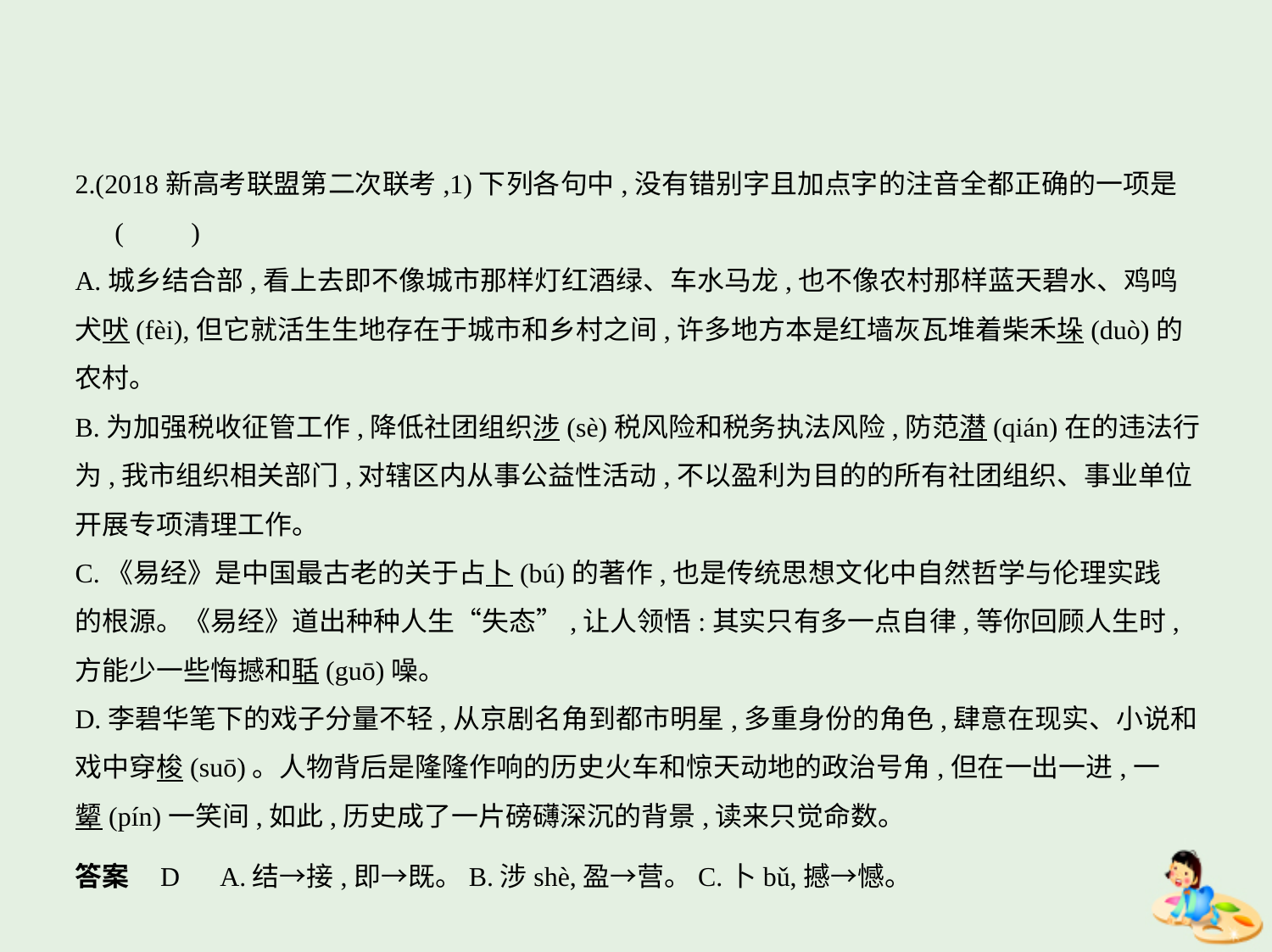

2.(2018新高考联盟第二次联考,1)下列各句中,没有错别字且加点字的注音全都正确的一项是
  (　　)
A.城乡结合部,看上去即不像城市那样灯红酒绿、车水马龙,也不像农村那样蓝天碧水、鸡鸣
犬吠(fèi),但它就活生生地存在于城市和乡村之间,许多地方本是红墙灰瓦堆着柴禾垛(duò)的
农村。
B.为加强税收征管工作,降低社团组织涉(sè)税风险和税务执法风险,防范潜(qián)在的违法行
为,我市组织相关部门,对辖区内从事公益性活动,不以盈利为目的的所有社团组织、事业单位
开展专项清理工作。
C.《易经》是中国最古老的关于占卜(bú)的著作,也是传统思想文化中自然哲学与伦理实践
的根源。《易经》道出种种人生“失态”,让人领悟:其实只有多一点自律,等你回顾人生时,
方能少一些悔撼和聒(guō)噪。
D.李碧华笔下的戏子分量不轻,从京剧名角到都市明星,多重身份的角色,肆意在现实、小说和
戏中穿梭(suō)。人物背后是隆隆作响的历史火车和惊天动地的政治号角,但在一出一进,一
颦(pín)一笑间,如此,历史成了一片磅礴深沉的背景,读来只觉命数。
答案    D　A.结→接,即→既。B.涉shè,盈→营。C.卜bǔ,撼→憾。